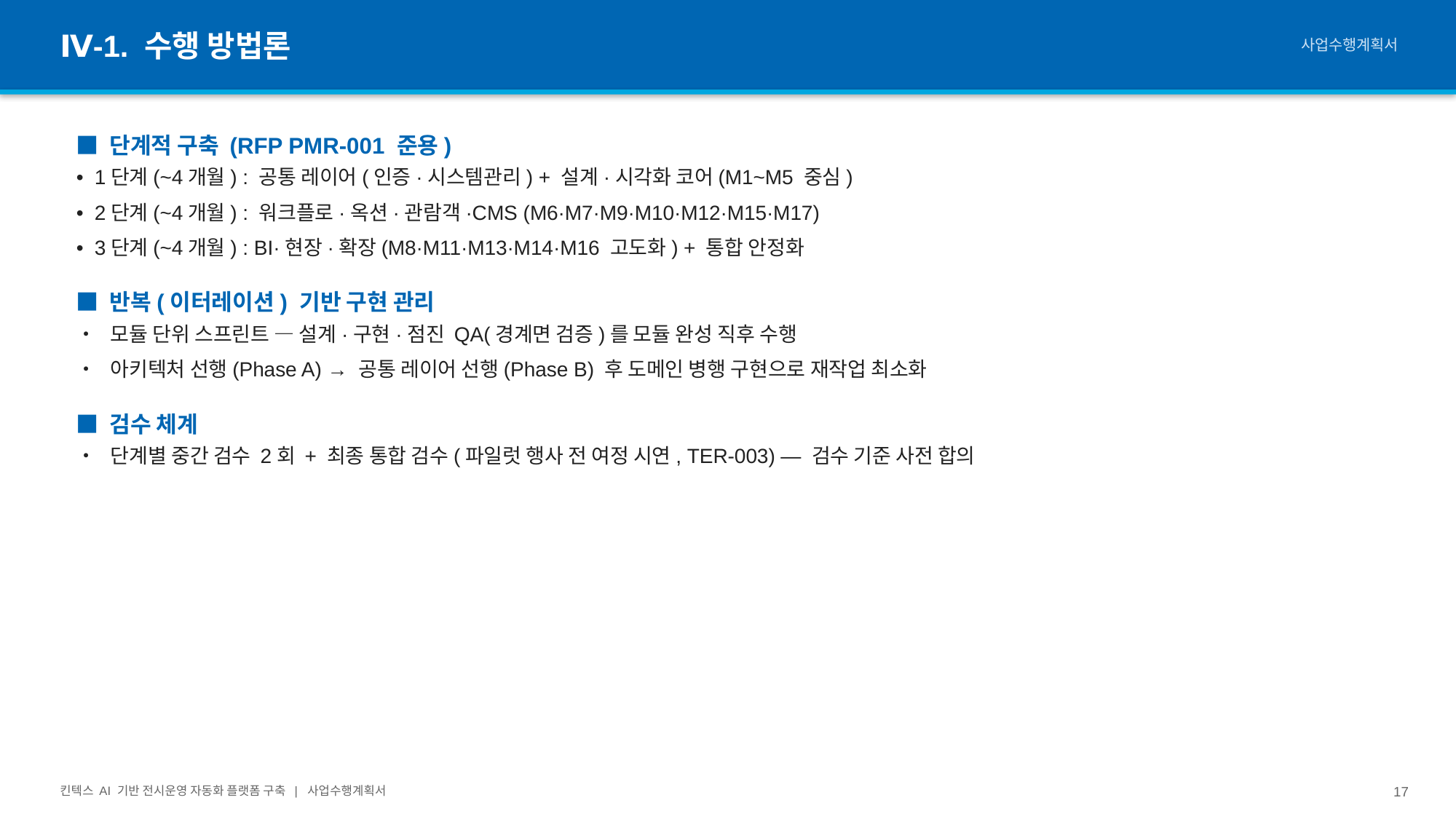

Ⅳ-1. 수행 방법론
사업수행계획서

■ 단계적 구축 (RFP PMR-001 준용)
•  1단계(~4개월) : 공통 레이어(인증·시스템관리) + 설계·시각화 코어(M1~M5 중심)
•  2단계(~4개월) : 워크플로·옥션·관람객·CMS (M6·M7·M9·M10·M12·M15·M17)
•  3단계(~4개월) : BI·현장·확장(M8·M11·M13·M14·M16 고도화) + 통합 안정화
■ 반복(이터레이션) 기반 구현 관리
•  모듈 단위 스프린트 — 설계·구현·점진 QA(경계면 검증)를 모듈 완성 직후 수행
•  아키텍처 선행(Phase A) → 공통 레이어 선행(Phase B) 후 도메인 병행 구현으로 재작업 최소화
■ 검수 체계
•  단계별 중간 검수 2회 + 최종 통합 검수(파일럿 행사 전 여정 시연, TER-003) — 검수 기준 사전 합의
킨텍스 AI 기반 전시운영 자동화 플랫폼 구축  |  사업수행계획서
17